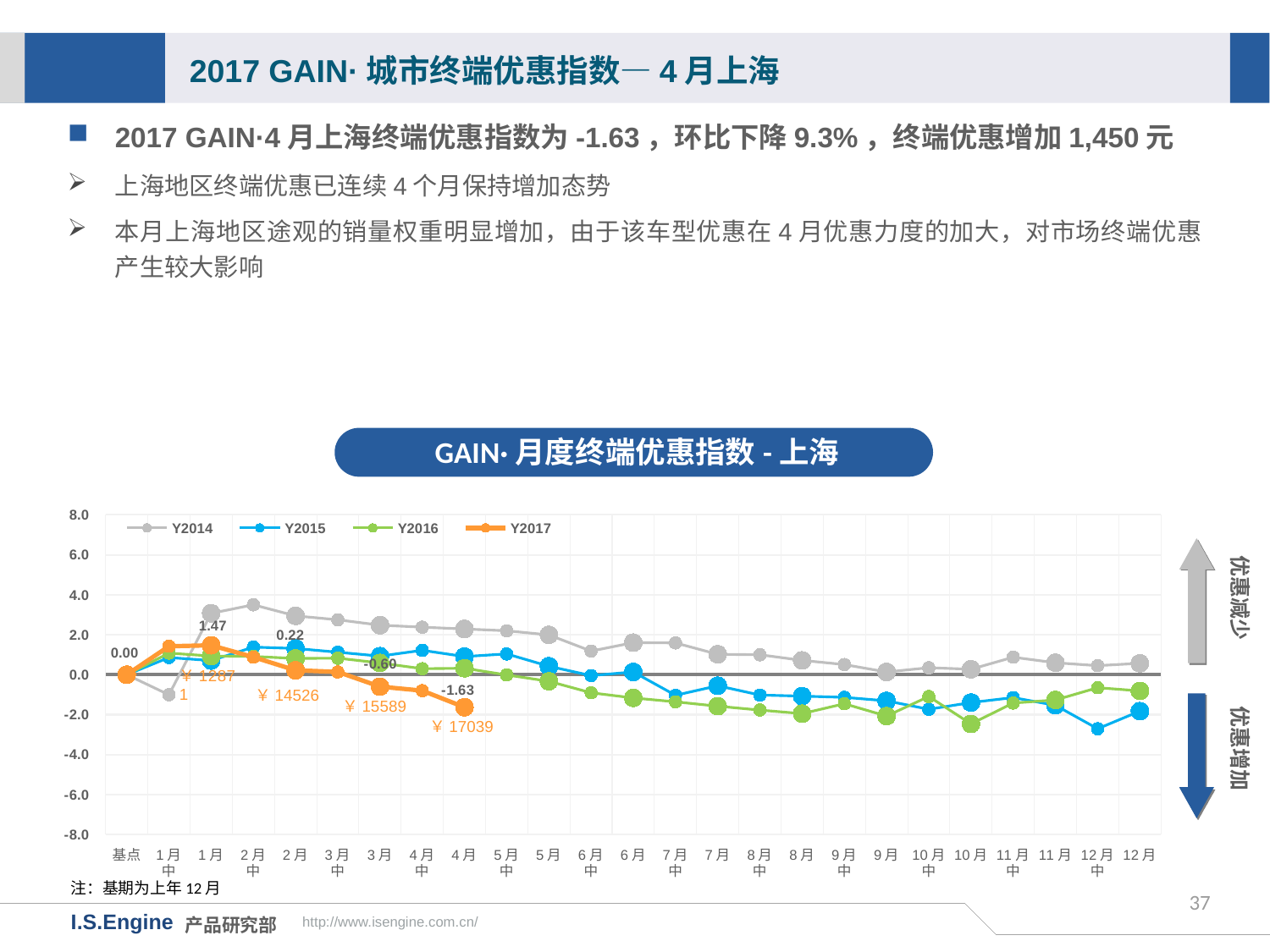

2017 GAIN·城市终端优惠指数—4月上海
2017 GAIN·4月上海终端优惠指数为-1.63，环比下降9.3%，终端优惠增加1,450元
上海地区终端优惠已连续4个月保持增加态势
本月上海地区途观的销量权重明显增加，由于该车型优惠在4月优惠力度的加大，对市场终端优惠产生较大影响

GAIN·月度终端优惠指数-上海

[unsupported chart]

优惠减少

优惠增加
￥14526
￥15589

￥17039
注：基期为上年12月
37